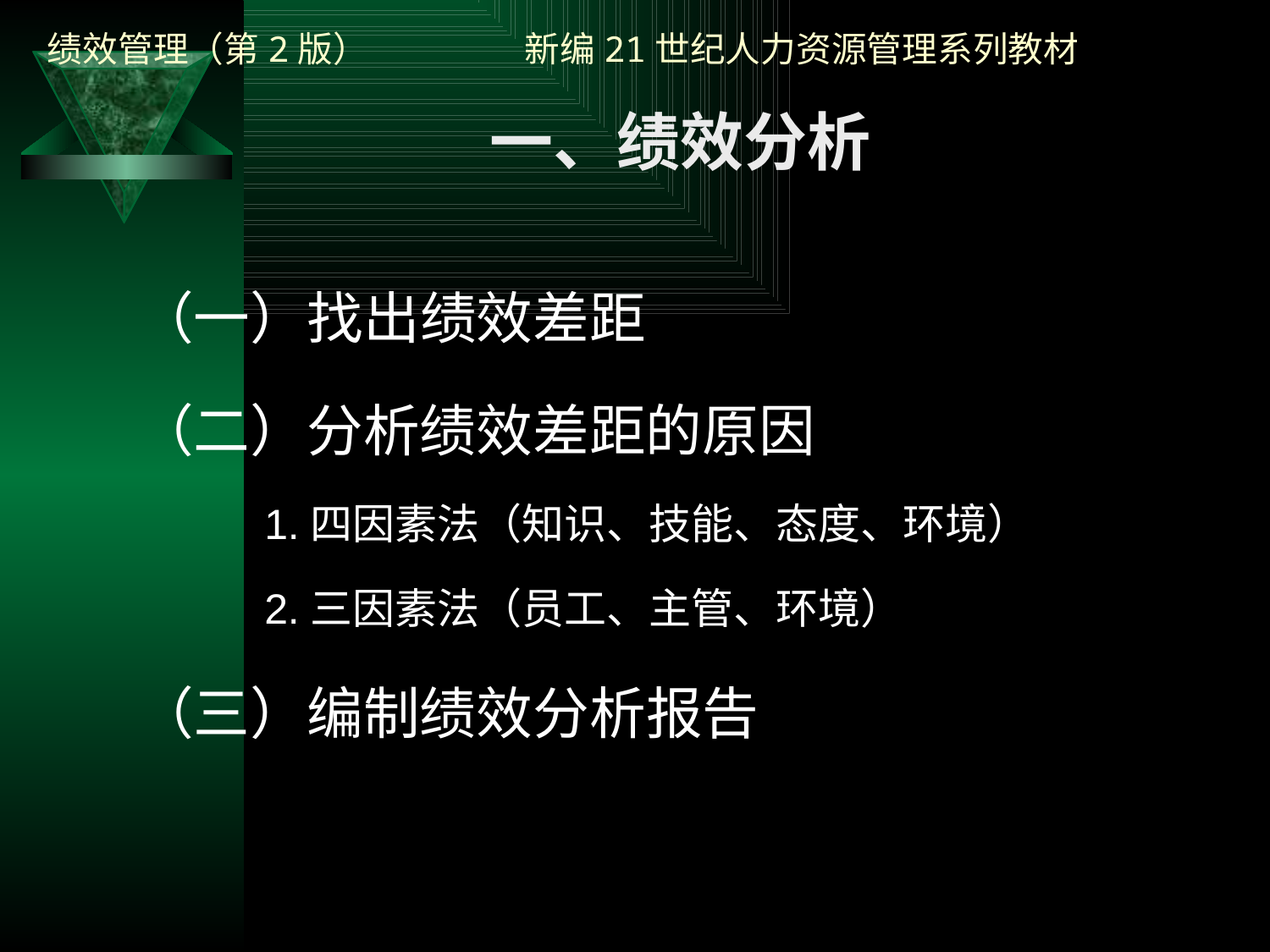

一、绩效分析
（一）找出绩效差距
（二）分析绩效差距的原因
1.四因素法（知识、技能、态度、环境）
2.三因素法（员工、主管、环境）
（三）编制绩效分析报告